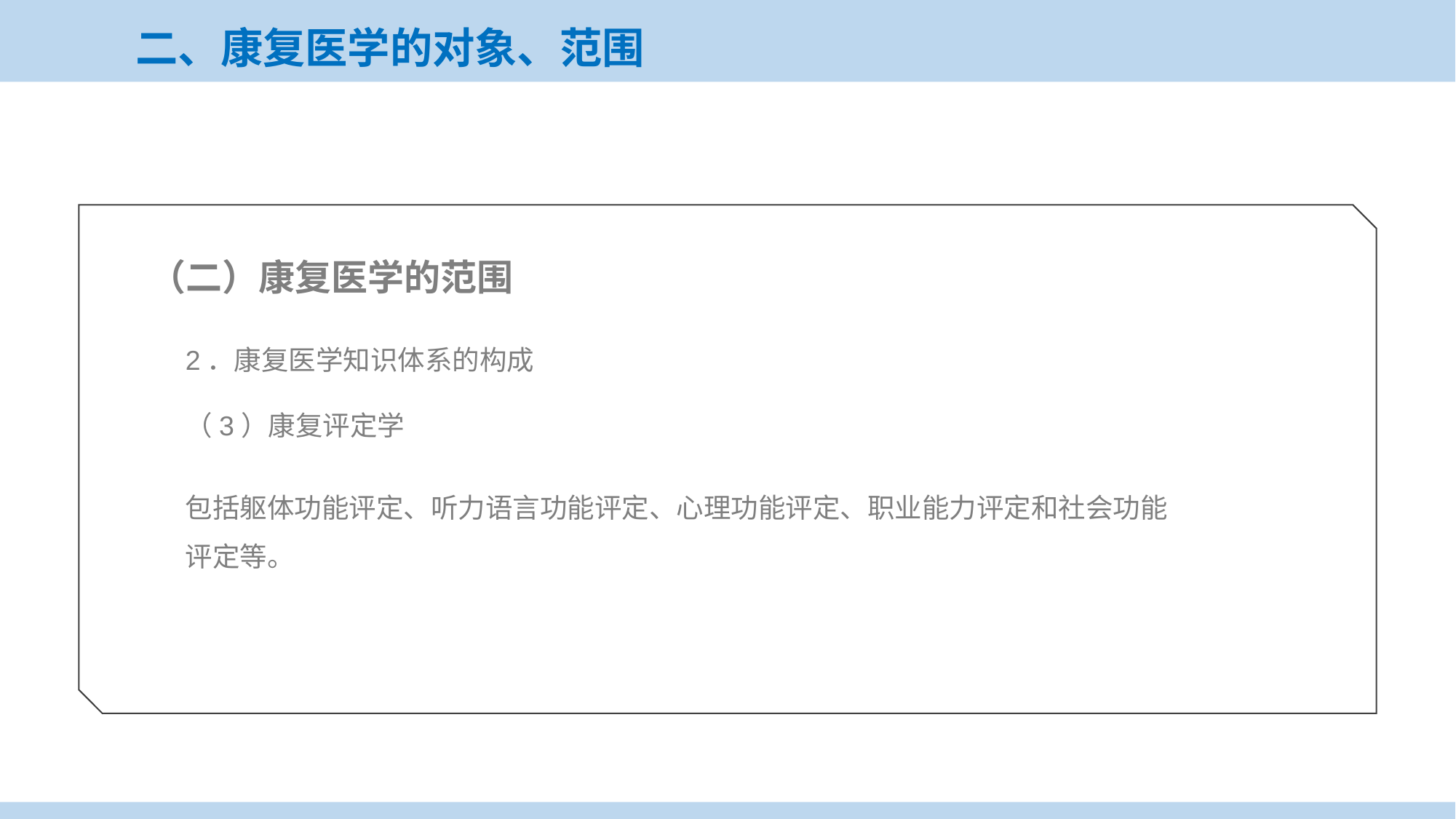

二、康复医学的对象、范围

 （二）康复医学的范围

2．康复医学知识体系的构成

（3）康复评定学

包括躯体功能评定、听力语言功能评定、心理功能评定、职业能力评定和社会功能评定等。